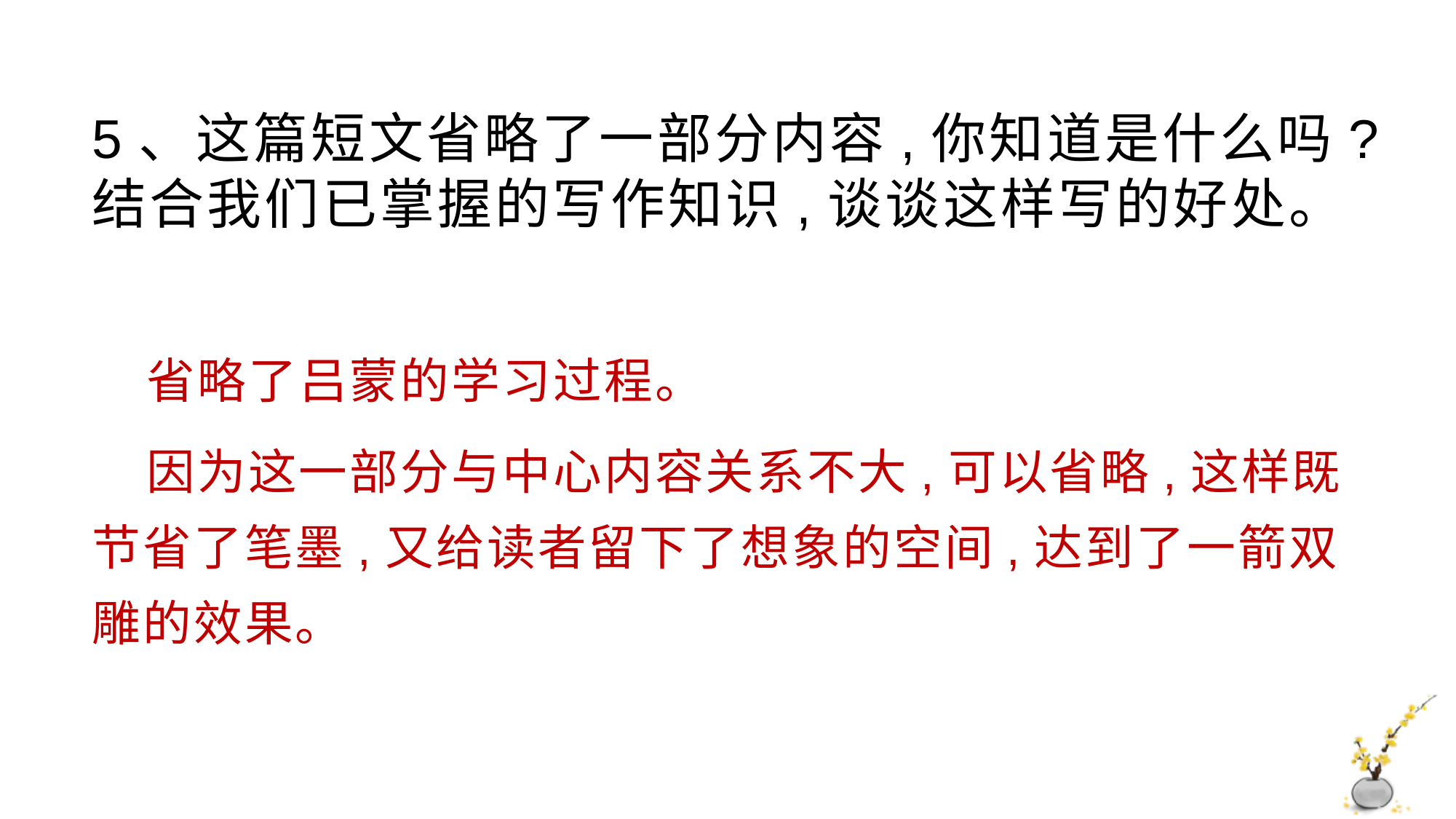

# 5、这篇短文省略了一部分内容,你知道是什么吗?结合我们已掌握的写作知识,谈谈这样写的好处。
省略了吕蒙的学习过程。
因为这一部分与中心内容关系不大,可以省略,这样既节省了笔墨,又给读者留下了想象的空间,达到了一箭双雕的效果。